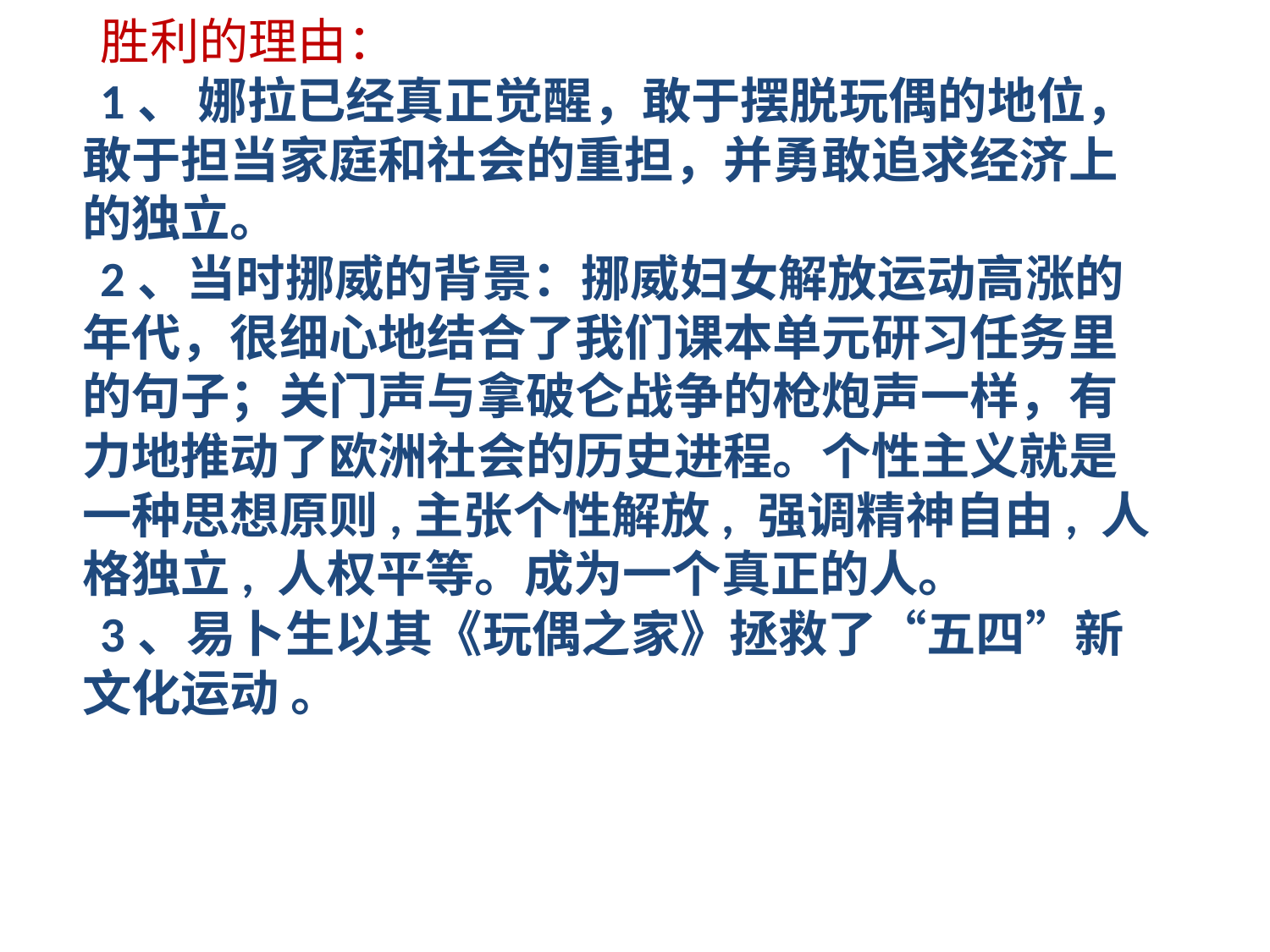

胜利的理由：
1、 娜拉已经真正觉醒，敢于摆脱玩偶的地位，敢于担当家庭和社会的重担，并勇敢追求经济上的独立。
2、当时挪威的背景：挪威妇女解放运动高涨的年代，很细心地结合了我们课本单元研习任务里的句子；关门声与拿破仑战争的枪炮声一样，有力地推动了欧洲社会的历史进程。个性主义就是一种思想原则,主张个性解放, 强调精神自由, 人格独立, 人权平等。成为一个真正的人。
3、易卜生以其《玩偶之家》拯救了“五四”新文化运动 。